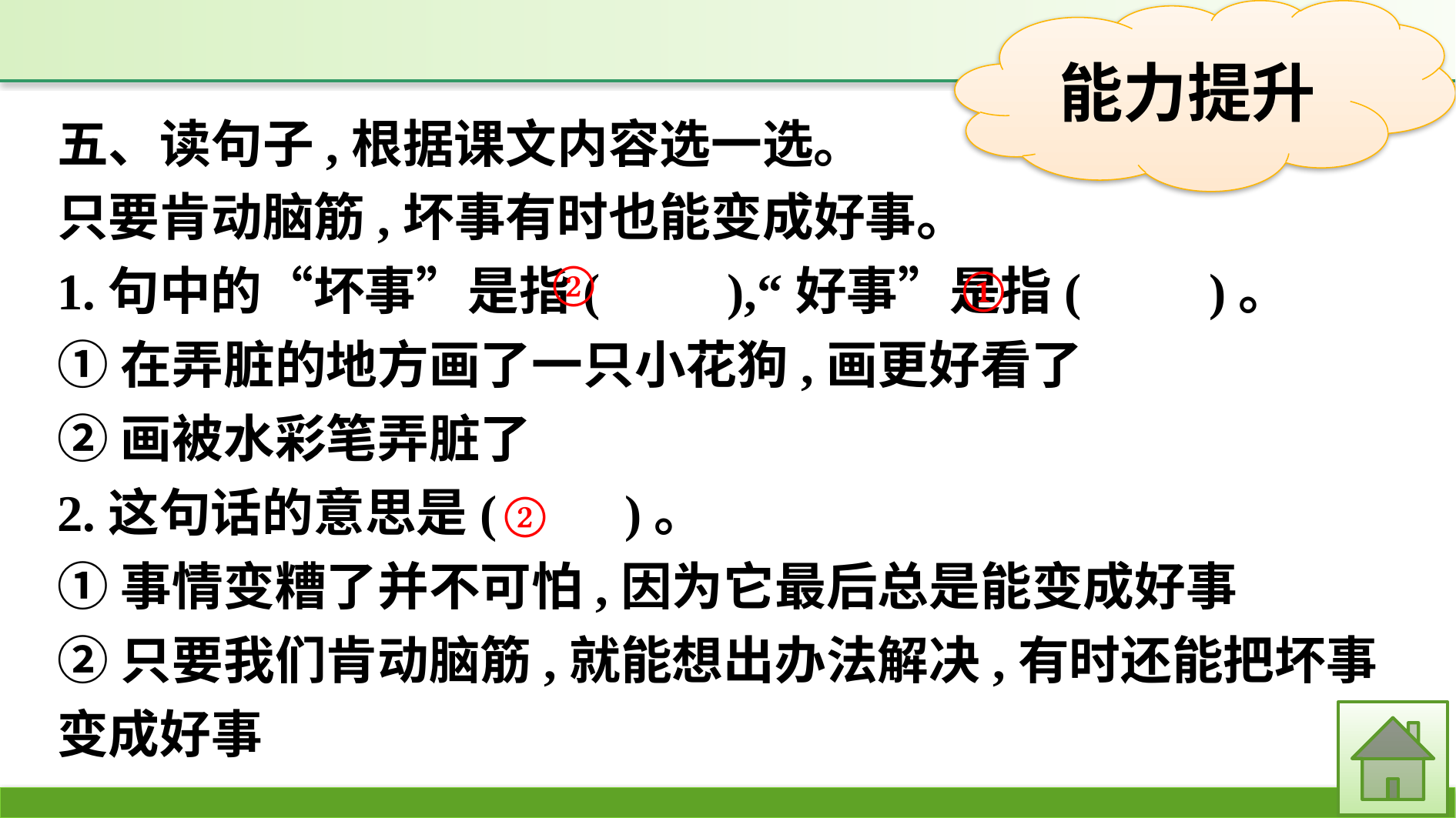

五、读句子,根据课文内容选一选。
只要肯动脑筋,坏事有时也能变成好事。
1.句中的“坏事”是指(　　),“好事”是指(　　)。
①在弄脏的地方画了一只小花狗,画更好看了
②画被水彩笔弄脏了
2.这句话的意思是(　　)。
①事情变糟了并不可怕,因为它最后总是能变成好事
②只要我们肯动脑筋,就能想出办法解决,有时还能把坏事变成好事
②
①
②